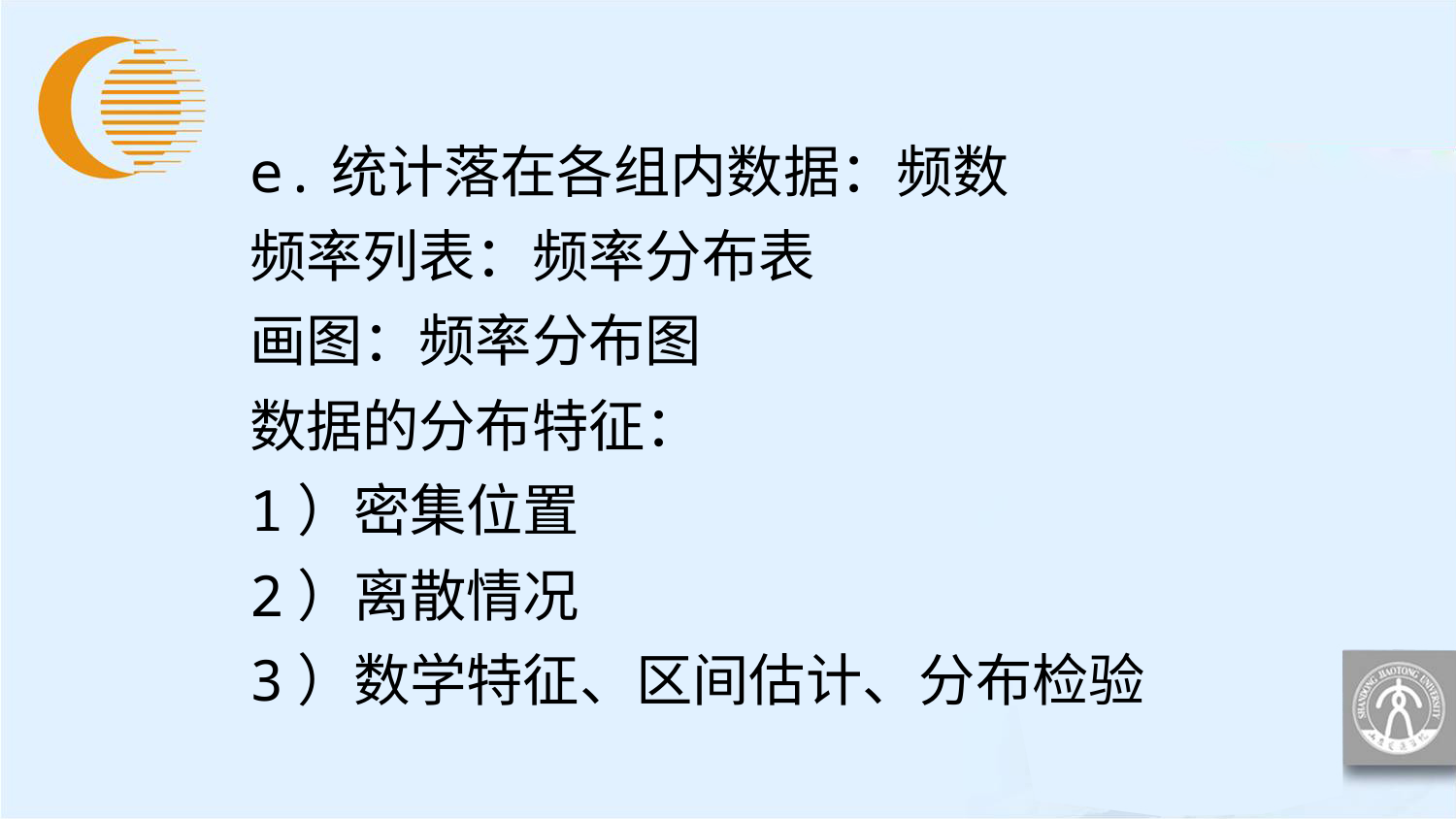

e.统计落在各组内数据：频数
频率列表：频率分布表
画图：频率分布图
数据的分布特征：
1）密集位置
2）离散情况
3）数学特征、区间估计、分布检验